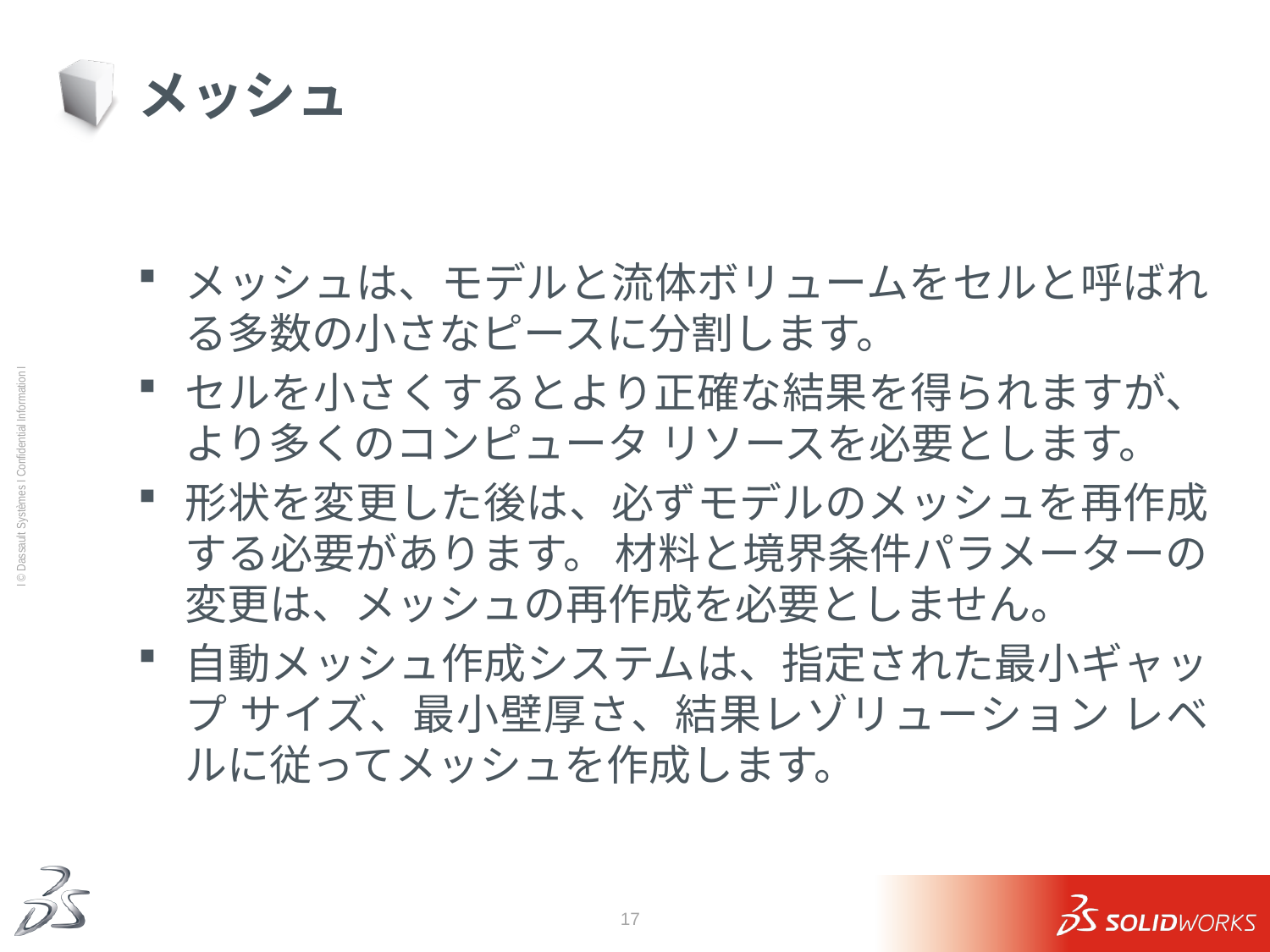

# メッシュ
メッシュは、モデルと流体ボリュームをセルと呼ばれる多数の小さなピースに分割します。
セルを小さくするとより正確な結果を得られますが、より多くのコンピュータ リソースを必要とします。
形状を変更した後は、必ずモデルのメッシュを再作成する必要があります。 材料と境界条件パラメーターの変更は、メッシュの再作成を必要としません。
自動メッシュ作成システムは、指定された最小ギャップ サイズ、最小壁厚さ、結果レゾリューション レベルに従ってメッシュを作成します。